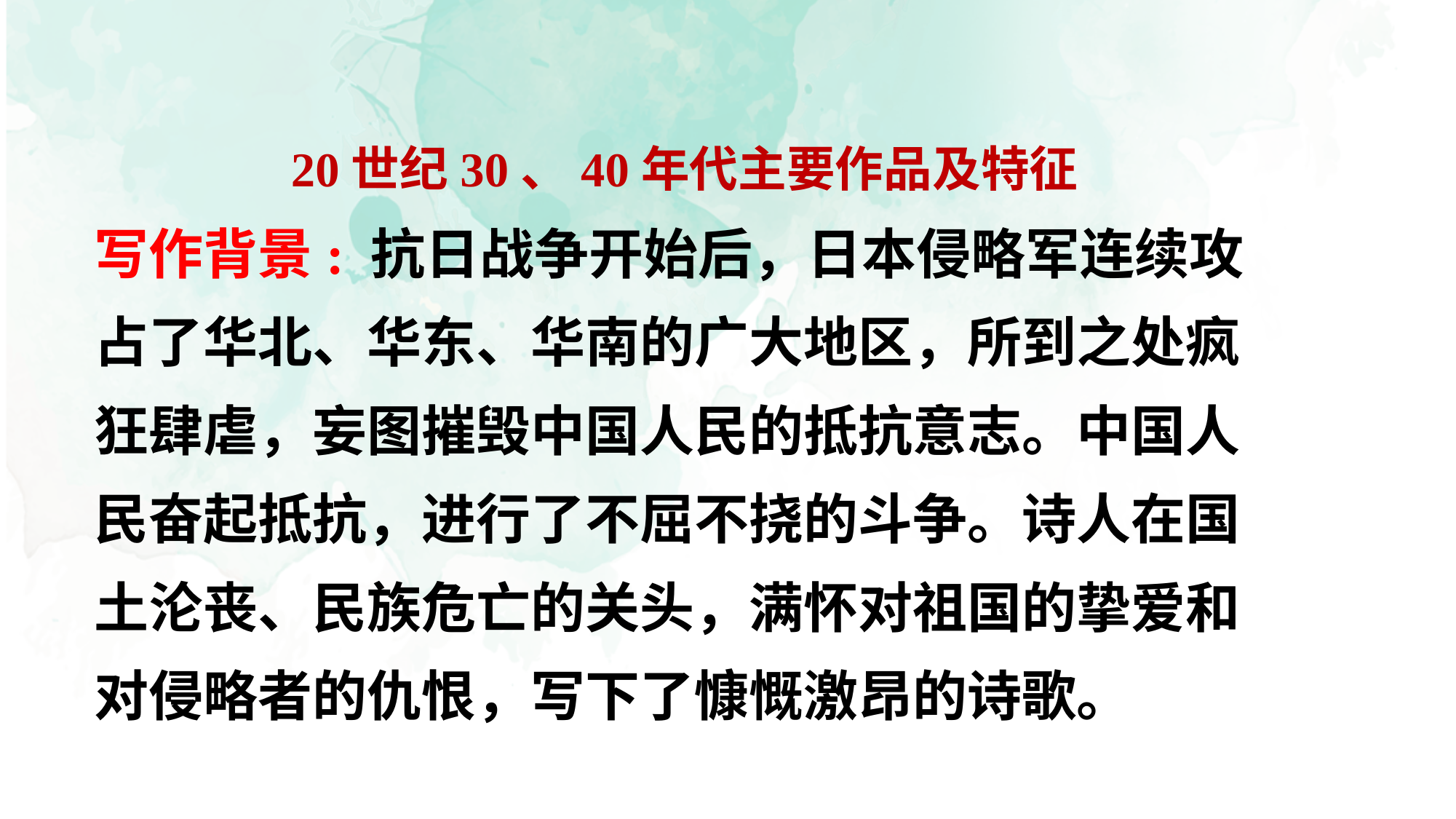

20世纪30、40年代主要作品及特征
写作背景: 抗日战争开始后，日本侵略军连续攻占了华北、华东、华南的广大地区，所到之处疯狂肆虐，妄图摧毁中国人民的抵抗意志。中国人民奋起抵抗，进行了不屈不挠的斗争。诗人在国土沦丧、民族危亡的关头，满怀对祖国的挚爱和对侵略者的仇恨，写下了慷慨激昂的诗歌。